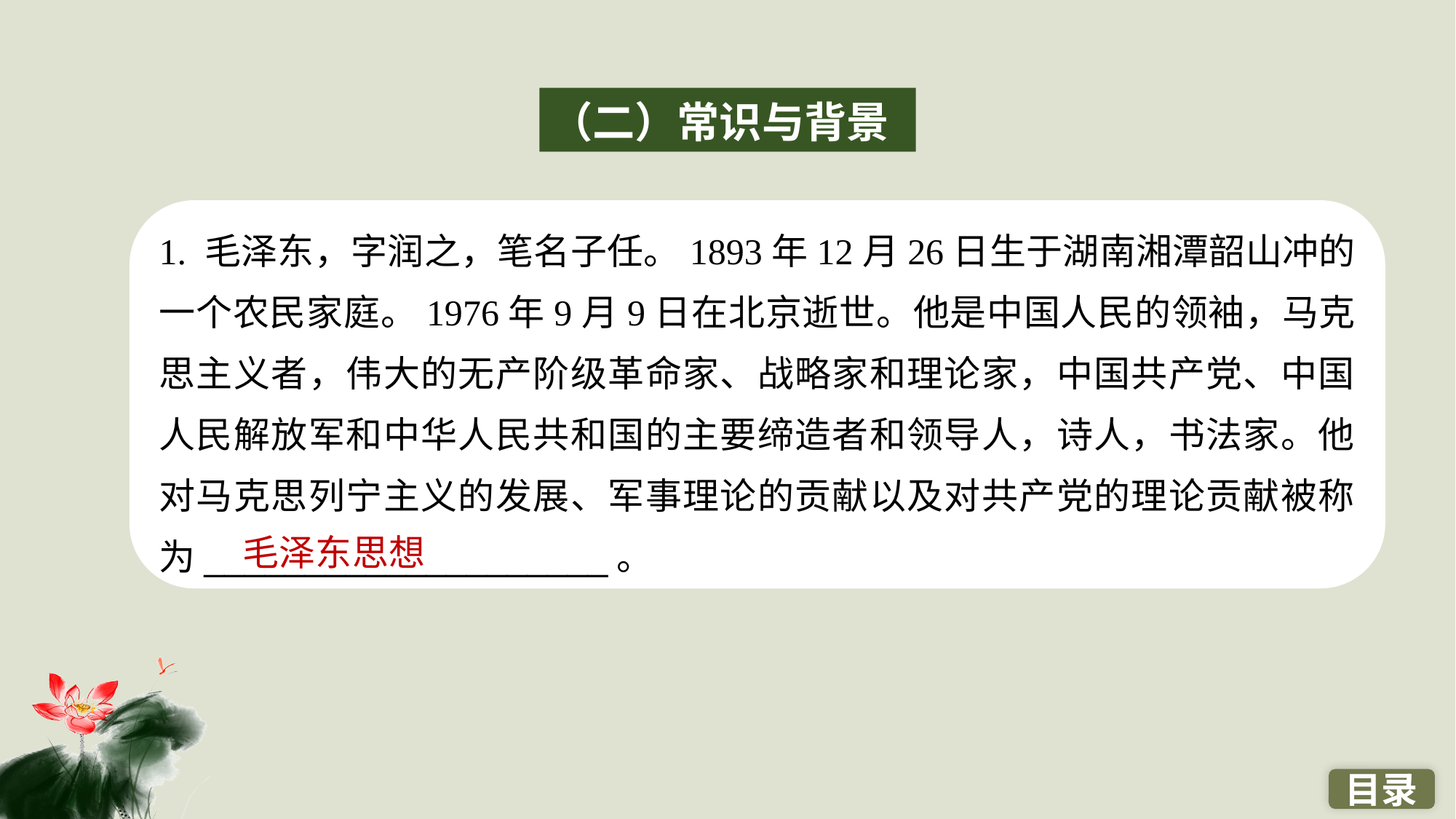

（二）常识与背景
1. 毛泽东，字润之，笔名子任。1893年12月26日生于湖南湘潭韶山冲的一个农民家庭。1976年9月9日在北京逝世。他是中国人民的领袖，马克思主义者，伟大的无产阶级革命家、战略家和理论家，中国共产党、中国人民解放军和中华人民共和国的主要缔造者和领导人，诗人，书法家。他对马克思列宁主义的发展、军事理论的贡献以及对共产党的理论贡献被称为____________________。
毛泽东思想